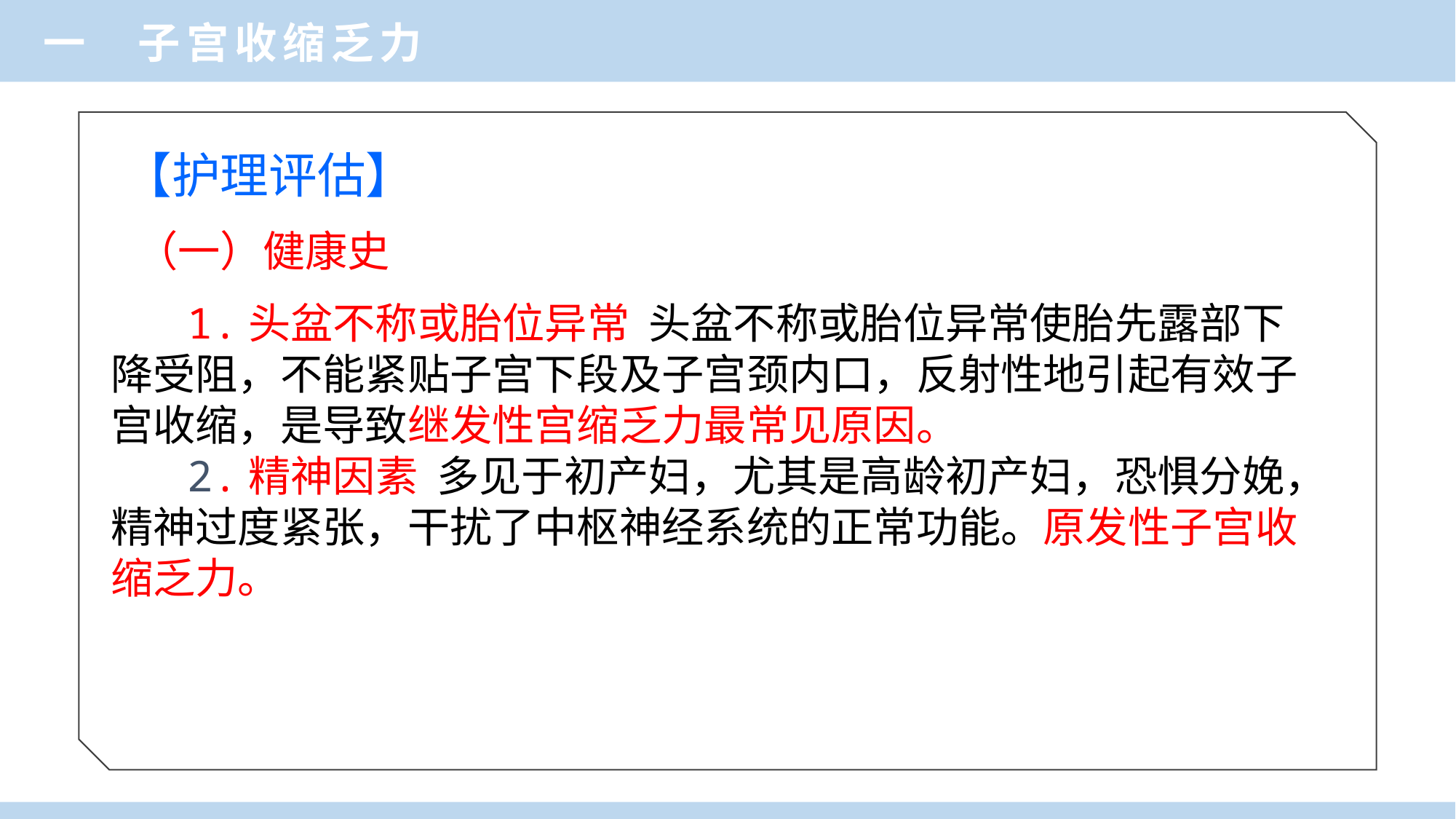

一   子宫收缩乏力

【护理评估】
（一）健康史
   1.头盆不称或胎位异常  头盆不称或胎位异常使胎先露部下降受阻，不能紧贴子宫下段及子宫颈内口，反射性地引起有效子宫收缩，是导致继发性宫缩乏力最常见原因。
   2.精神因素  多见于初产妇，尤其是高龄初产妇，恐惧分娩，精神过度紧张，干扰了中枢神经系统的正常功能。原发性子宫收缩乏力。